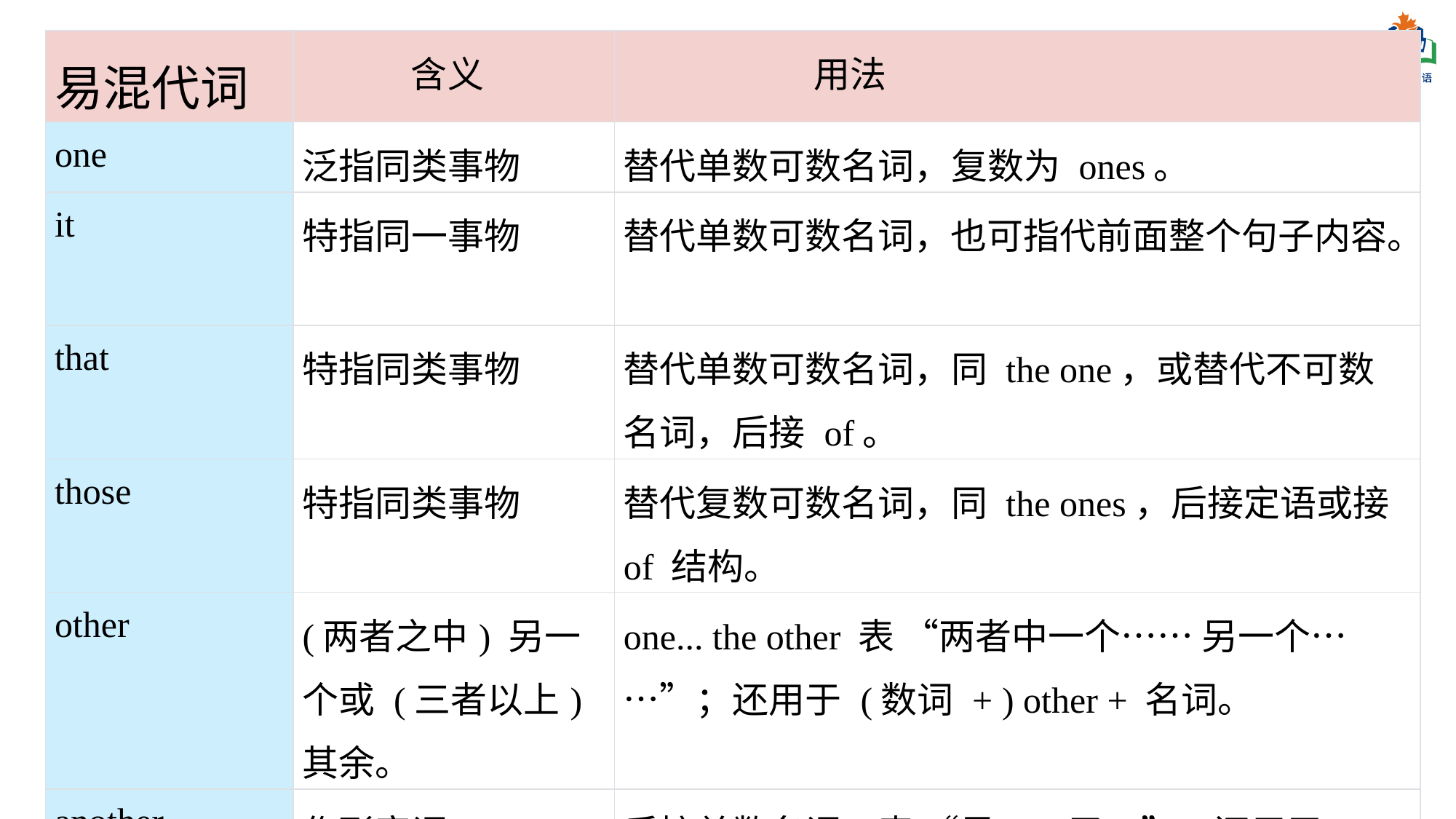

| 易混代词 | 含义 | 用法 |
| --- | --- | --- |
| one | 泛指同类事物 | 替代单数可数名词，复数为 ones。 |
| it | 特指同一事物 | 替代单数可数名词，也可指代前面整个句子内容。 |
| that | 特指同类事物 | 替代单数可数名词，同 the one，或替代不可数名词，后接 of。 |
| those | 特指同类事物 | 替代复数可数名词，同 the ones，后接定语或接 of 结构。 |
| other | (两者之中) 另一个或 (三者以上) 其余。 | one... the other 表 “两者中一个…… 另一个……”；还用于 (数词 + ) other + 名词。 |
| another | 作形容词 | 后接单数名词，表 “另一，又一”；还用于 another + 数词 + 复数名词。 |
| others | 表泛指 | the others 指 “剩余全部”，常见形式 some...(the) others。 |